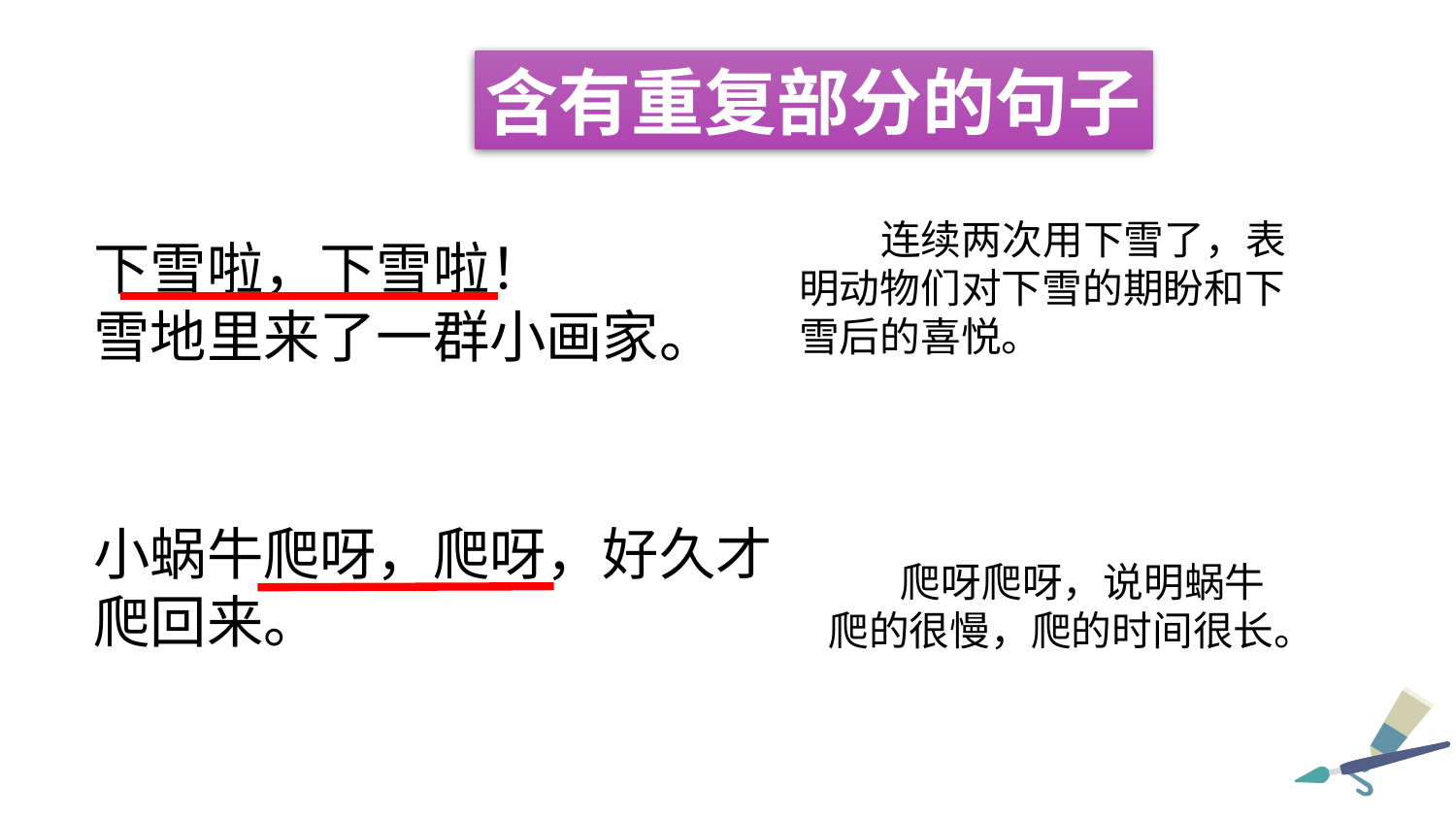

含有重复部分的句子
        连续两次用下雪了，表明动物们对下雪的期盼和下雪后的喜悦。
下雪啦，下雪啦！
雪地里来了一群小画家。
小蜗牛爬呀，爬呀，好久才爬回来。
       爬呀爬呀，说明蜗牛爬的很慢，爬的时间很长。